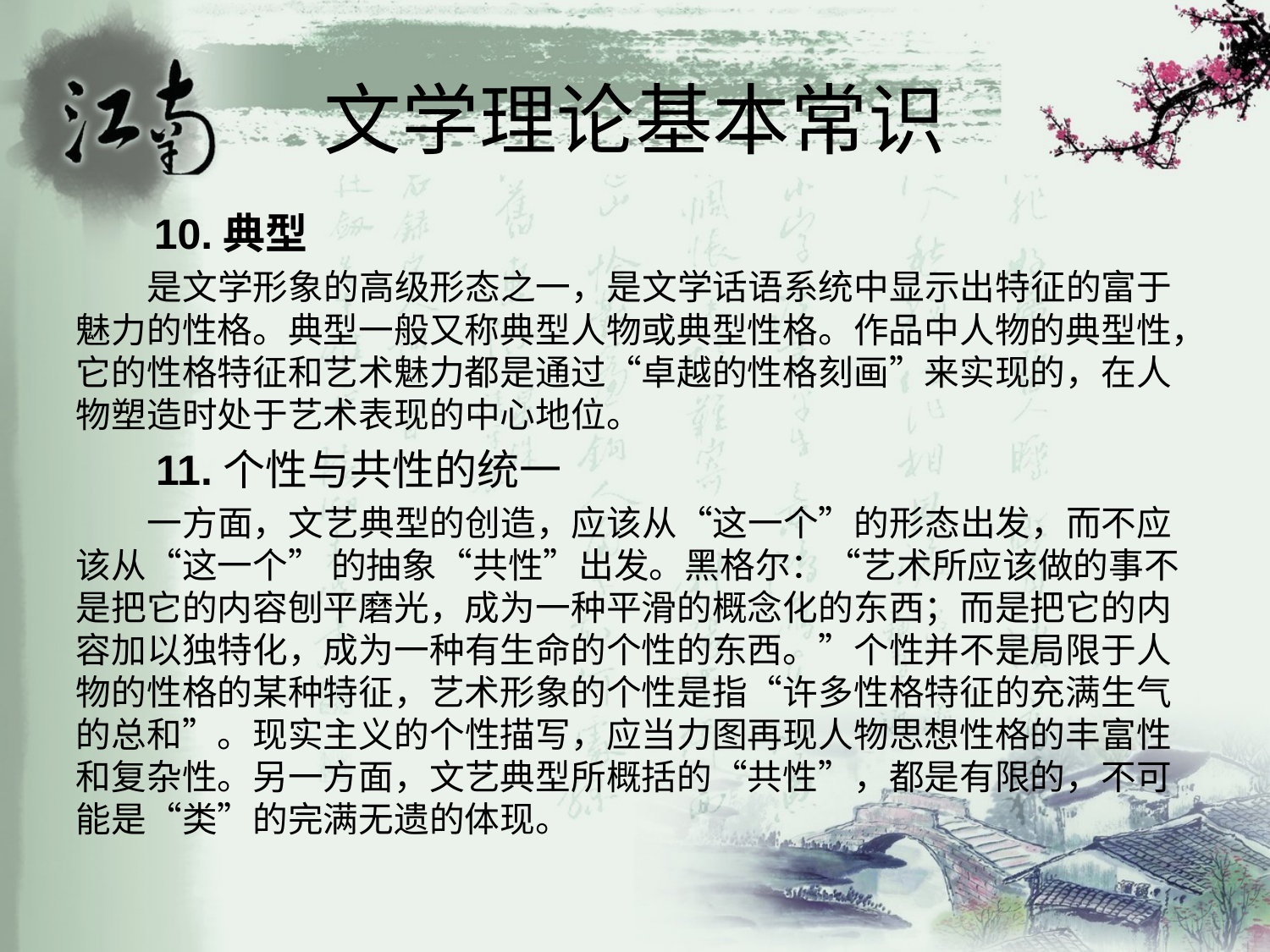

# 文学理论基本常识
        10.典型
        是文学形象的高级形态之一，是文学话语系统中显示出特征的富于魅力的性格。典型一般又称典型人物或典型性格。作品中人物的典型性，它的性格特征和艺术魅力都是通过“卓越的性格刻画”来实现的，在人物塑造时处于艺术表现的中心地位。
        11.个性与共性的统一
        一方面，文艺典型的创造，应该从“这一个”的形态出发，而不应该从“这一个” 的抽象“共性”出发。黑格尔：“艺术所应该做的事不是把它的内容刨平磨光，成为一种平滑的概念化的东西；而是把它的内容加以独特化，成为一种有生命的个性的东西。”个性并不是局限于人物的性格的某种特征，艺术形象的个性是指“许多性格特征的充满生气的总和”。现实主义的个性描写，应当力图再现人物思想性格的丰富性和复杂性。另一方面，文艺典型所概括的“共性”，都是有限的，不可能是“类”的完满无遗的体现。